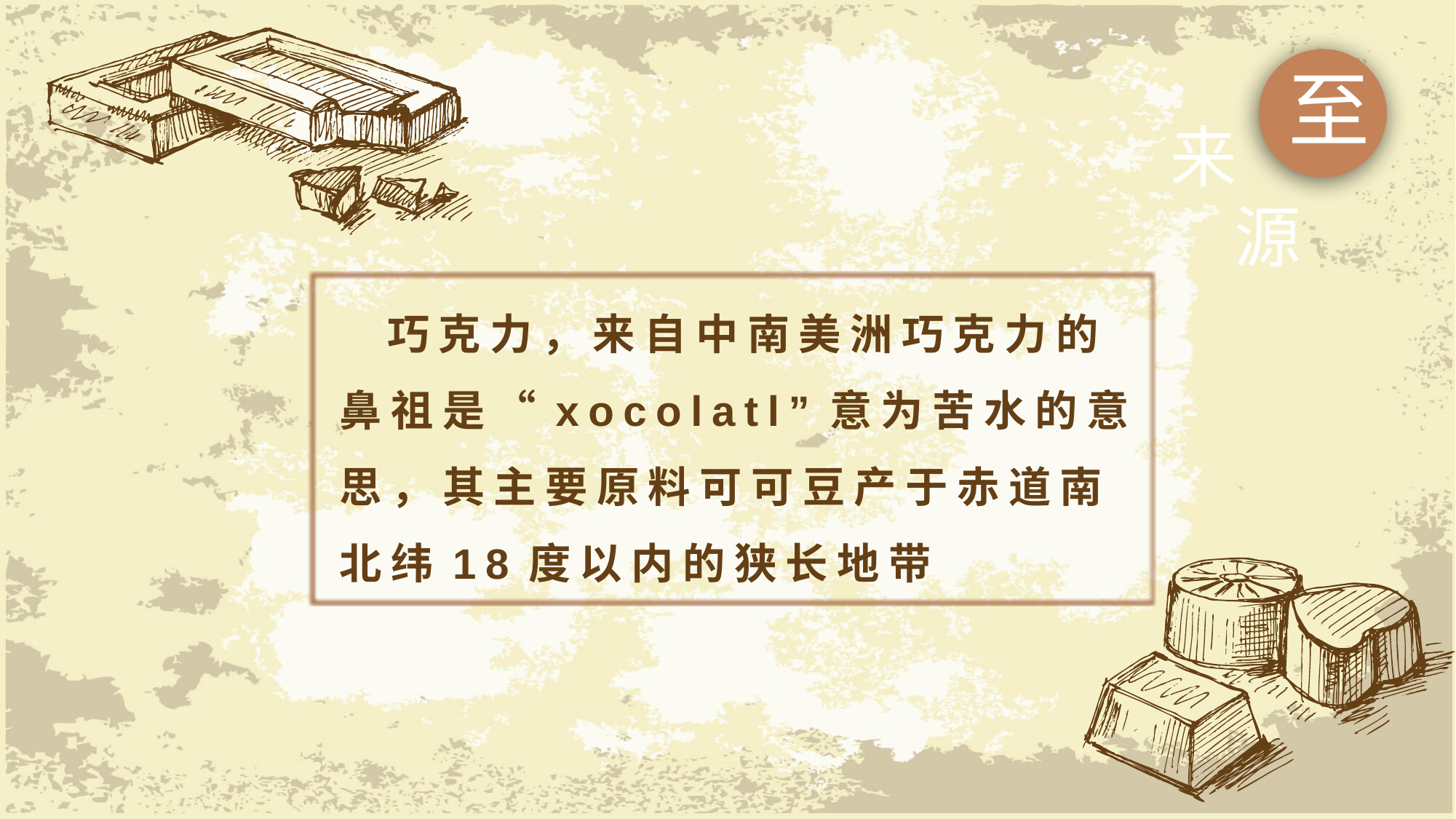

至
来
  源

  巧克力，来自中南美洲巧克力的鼻祖是“xocolatl”意为苦水的意思，其主要原料可可豆产于赤道南北纬18度以内的狭长地带